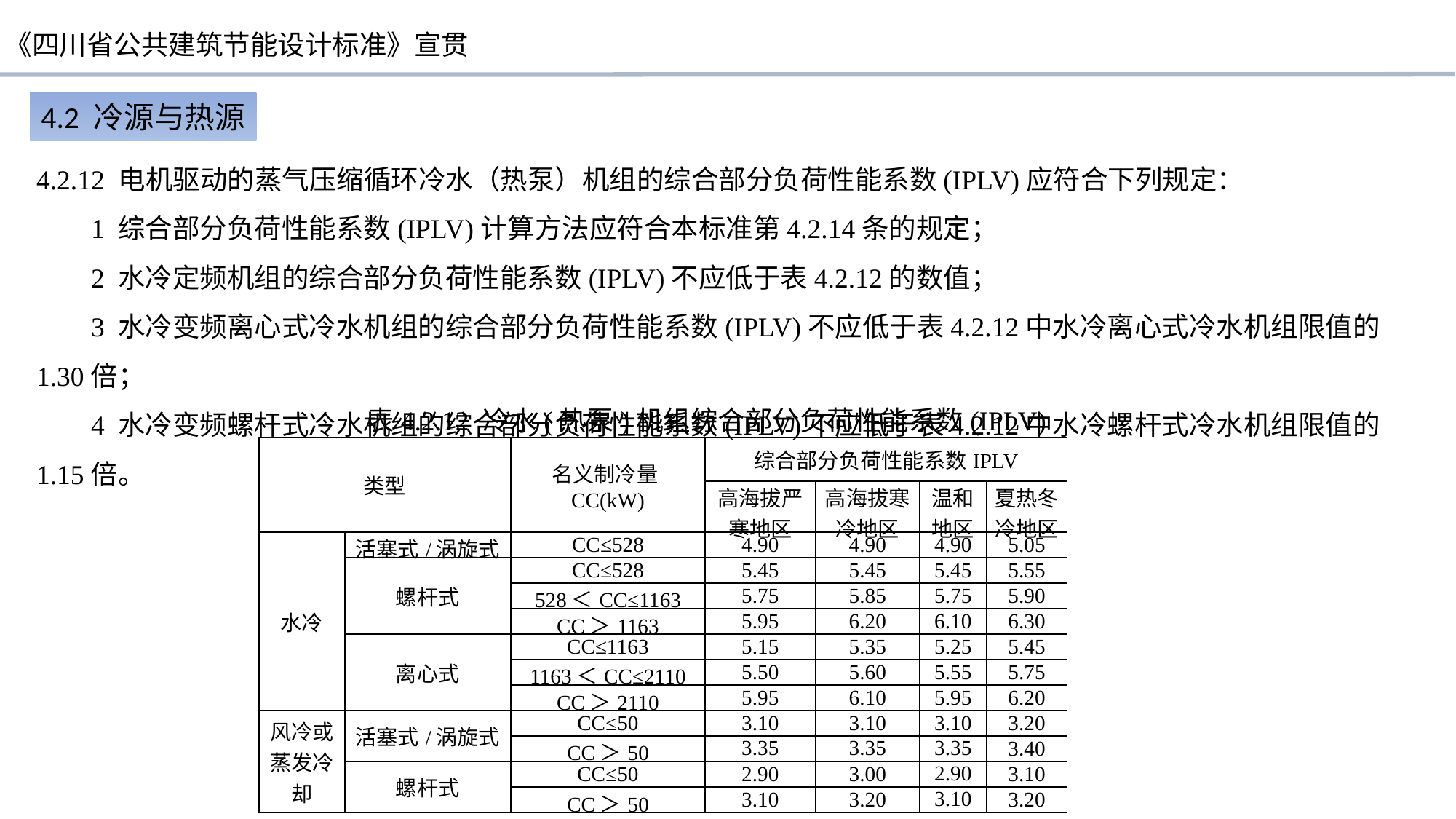

4.2 冷源与热源
4.2.12 电机驱动的蒸气压缩循环冷水（热泵）机组的综合部分负荷性能系数(IPLV)应符合下列规定：
1 综合部分负荷性能系数(IPLV)计算方法应符合本标准第4.2.14条的规定；
2 水冷定频机组的综合部分负荷性能系数(IPLV)不应低于表4.2.12的数值；
3 水冷变频离心式冷水机组的综合部分负荷性能系数(IPLV)不应低于表4.2.12中水冷离心式冷水机组限值的1.30倍；
4 水冷变频螺杆式冷水机组的综合部分负荷性能系数(IPLV)不应低于表4.2.12中水冷螺杆式冷水机组限值的1.15倍。
表4.2.12 冷水(热泵)机组综合部分负荷性能系数(IPLV)
| 类型 |  | 名义制冷量CC(kW) | 综合部分负荷性能系数IPLV |  |  |  |
| --- | --- | --- | --- | --- | --- | --- |
|  |  |  | 高海拔严寒地区 | 高海拔寒冷地区 | 温和地区 | 夏热冬冷地区 |
| 水冷 | 活塞式/涡旋式 | CC≤528 | 4.90 | 4.90 | 4.90 | 5.05 |
|  | 螺杆式 | CC≤528 | 5.45 | 5.45 | 5.45 | 5.55 |
|  |  | 528＜CC≤1163 | 5.75 | 5.85 | 5.75 | 5.90 |
|  |  | CC＞1163 | 5.95 | 6.20 | 6.10 | 6.30 |
|  | 离心式 | CC≤1163 | 5.15 | 5.35 | 5.25 | 5.45 |
|  |  | 1163＜CC≤2110 | 5.50 | 5.60 | 5.55 | 5.75 |
|  |  | CC＞2110 | 5.95 | 6.10 | 5.95 | 6.20 |
| 风冷或蒸发冷却 | 活塞式/涡旋式 | CC≤50 | 3.10 | 3.10 | 3.10 | 3.20 |
|  |  | CC＞50 | 3.35 | 3.35 | 3.35 | 3.40 |
|  | 螺杆式 | CC≤50 | 2.90 | 3.00 | 2.90 | 3.10 |
|  |  | CC＞50 | 3.10 | 3.20 | 3.10 | 3.20 |